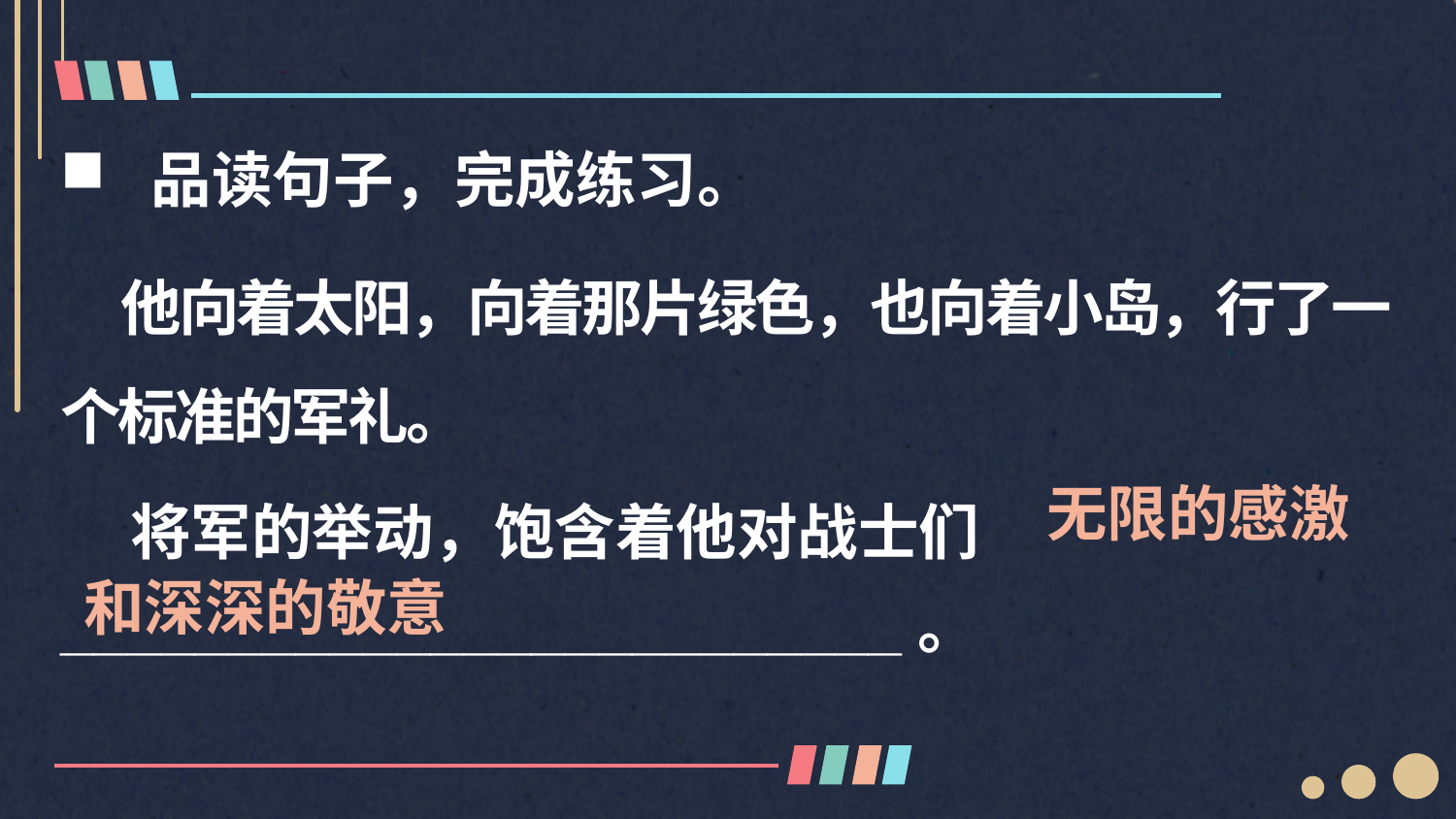

品读句子，完成练习。
    他向着太阳，向着那片绿色，也向着小岛，行了一个标准的军礼。
    将军的举动，饱含着他对战士们_________________________。
无限的感激
和深深的敬意